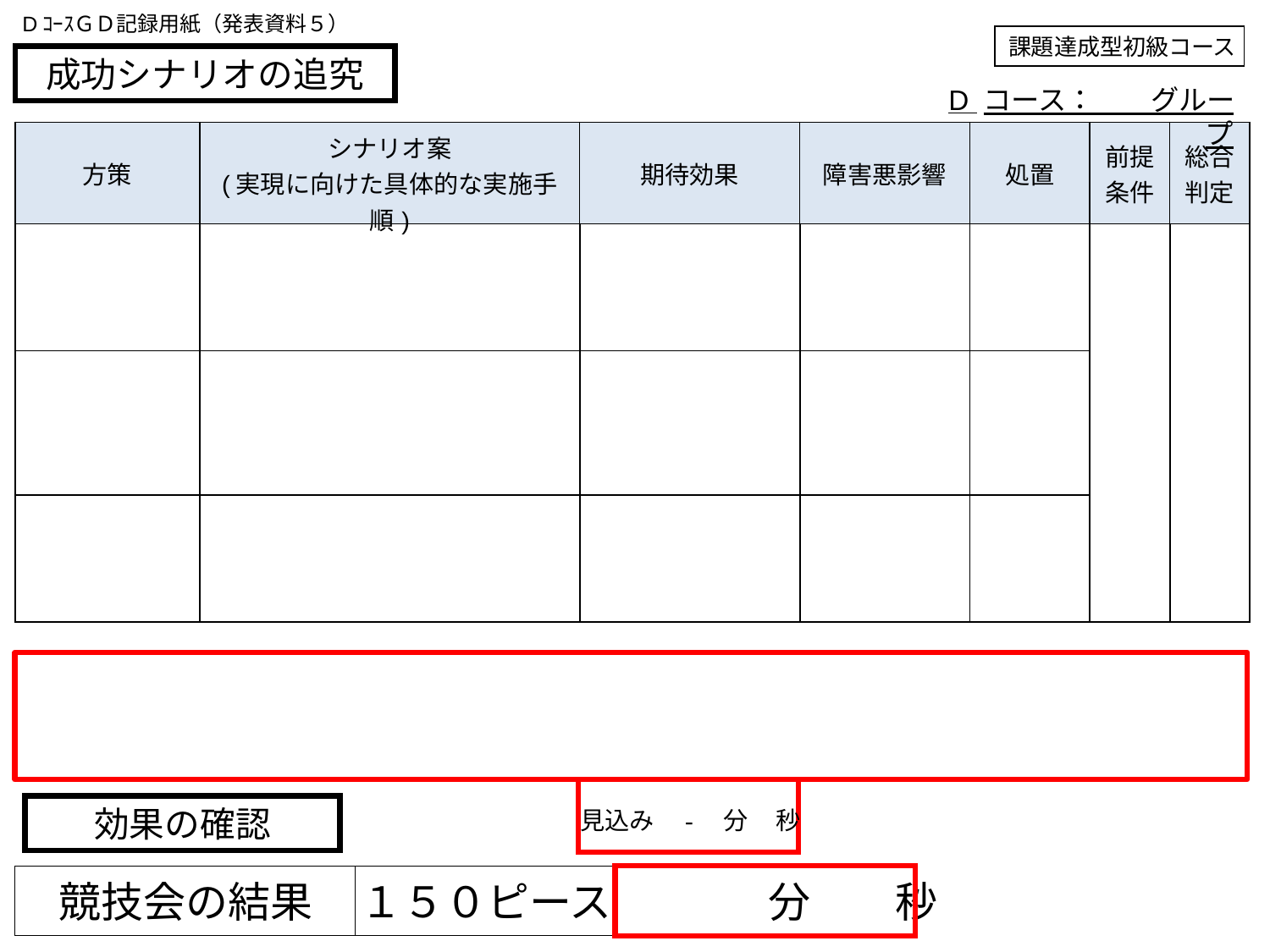

DｺｰｽＧＤ記録用紙（発表資料５）
課題達成型初級コース
成功シナリオの追究
D コース：　　グループ
| 方策 | シナリオ案 (実現に向けた具体的な実施手順) | 期待効果 | 障害悪影響 | 処置 | 前提 条件 | 総合 判定 |
| --- | --- | --- | --- | --- | --- | --- |
|  |  |  |  |  |  |  |
|  |  |  |  |  |  |  |
|  |  |  |  |  |  |  |
|  |  |  |  |  |  |  |
|  |  |  |  |  |  |  |
|  |  |  |  |  |  |  |

効果の確認
見込み　-    分     秒

競技会の結果
１５０ピース
　　　　　　　　分　　秒